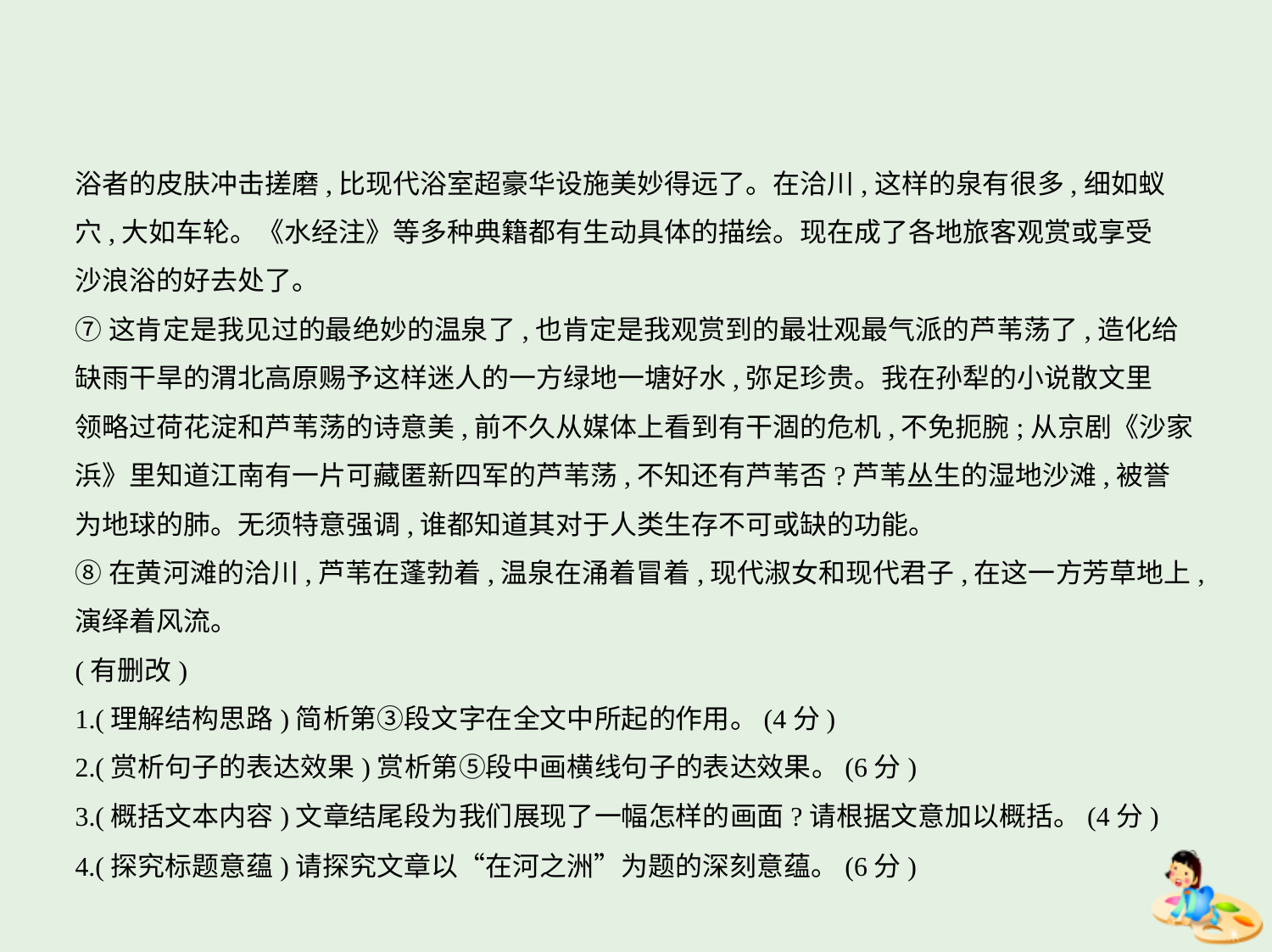

浴者的皮肤冲击搓磨,比现代浴室超豪华设施美妙得远了。在洽川,这样的泉有很多,细如蚁
穴,大如车轮。《水经注》等多种典籍都有生动具体的描绘。现在成了各地旅客观赏或享受
沙浪浴的好去处了。
⑦这肯定是我见过的最绝妙的温泉了,也肯定是我观赏到的最壮观最气派的芦苇荡了,造化给
缺雨干旱的渭北高原赐予这样迷人的一方绿地一塘好水,弥足珍贵。我在孙犁的小说散文里
领略过荷花淀和芦苇荡的诗意美,前不久从媒体上看到有干涸的危机,不免扼腕;从京剧《沙家
浜》里知道江南有一片可藏匿新四军的芦苇荡,不知还有芦苇否?芦苇丛生的湿地沙滩,被誉
为地球的肺。无须特意强调,谁都知道其对于人类生存不可或缺的功能。
⑧在黄河滩的洽川,芦苇在蓬勃着,温泉在涌着冒着,现代淑女和现代君子,在这一方芳草地上,
演绎着风流。
(有删改)
1.(理解结构思路)简析第③段文字在全文中所起的作用。(4分)
2.(赏析句子的表达效果)赏析第⑤段中画横线句子的表达效果。(6分)
3.(概括文本内容)文章结尾段为我们展现了一幅怎样的画面?请根据文意加以概括。(4分)
4.(探究标题意蕴)请探究文章以“在河之洲”为题的深刻意蕴。(6分)